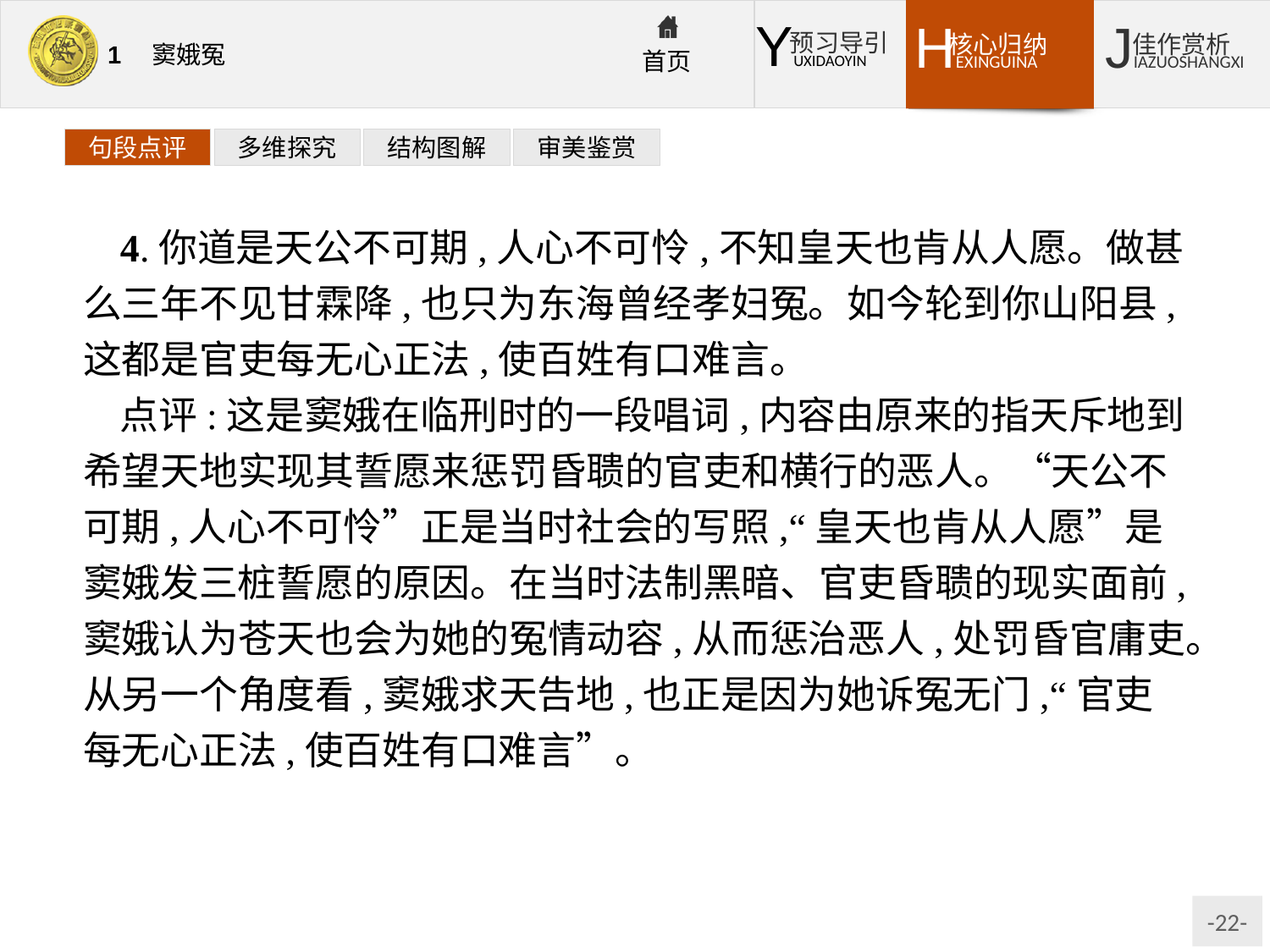

句段点评
多维探究
结构图解
审美鉴赏
4.你道是天公不可期,人心不可怜,不知皇天也肯从人愿。做甚么三年不见甘霖降,也只为东海曾经孝妇冤。如今轮到你山阳县,这都是官吏每无心正法,使百姓有口难言。
点评:这是窦娥在临刑时的一段唱词,内容由原来的指天斥地到希望天地实现其誓愿来惩罚昏聩的官吏和横行的恶人。“天公不可期,人心不可怜”正是当时社会的写照,“皇天也肯从人愿”是窦娥发三桩誓愿的原因。在当时法制黑暗、官吏昏聩的现实面前,窦娥认为苍天也会为她的冤情动容,从而惩治恶人,处罚昏官庸吏。从另一个角度看,窦娥求天告地,也正是因为她诉冤无门,“官吏每无心正法,使百姓有口难言”。